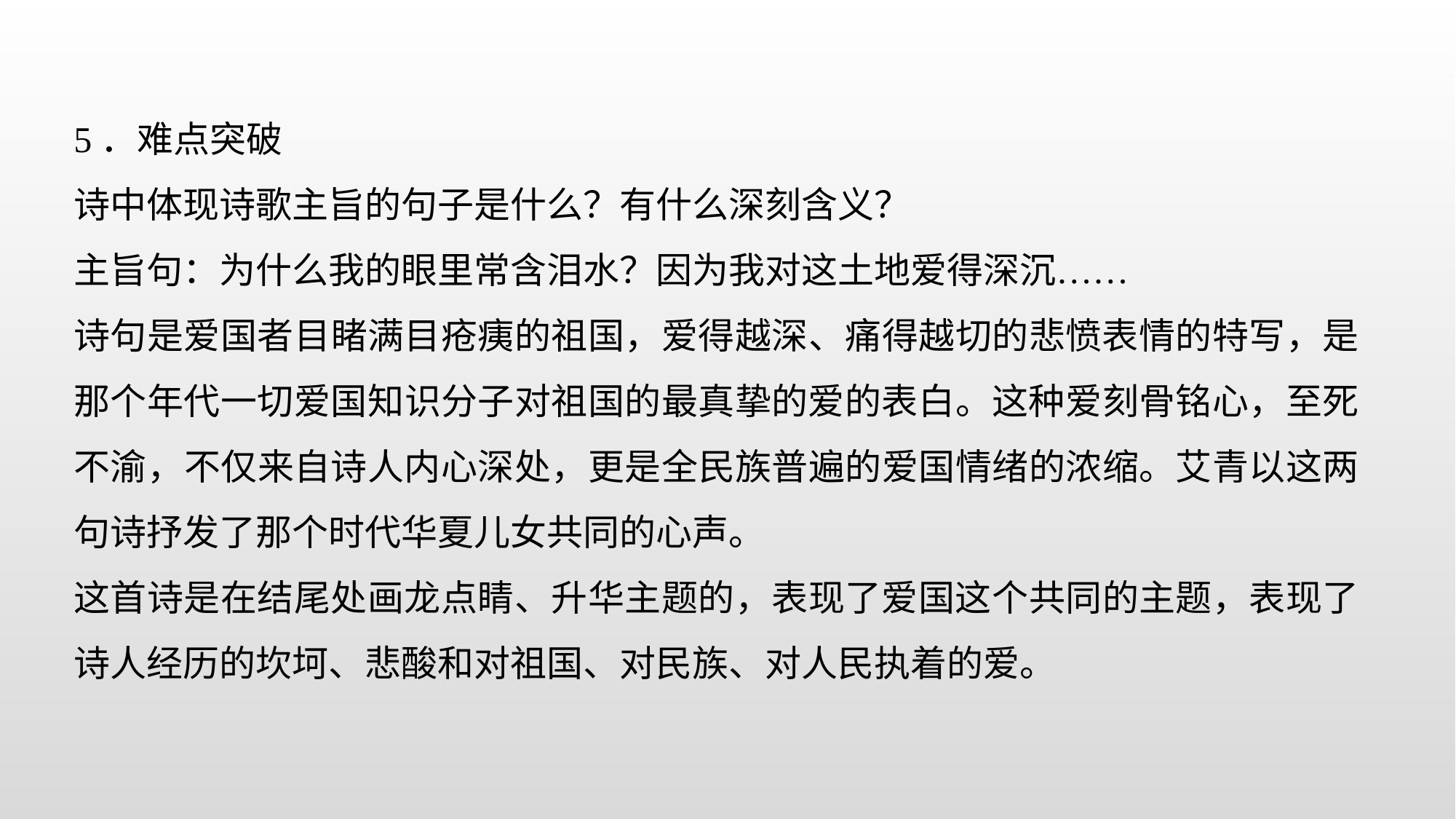

5．难点突破
诗中体现诗歌主旨的句子是什么？有什么深刻含义？
主旨句：为什么我的眼里常含泪水？因为我对这土地爱得深沉……
诗句是爱国者目睹满目疮痍的祖国，爱得越深、痛得越切的悲愤表情的特写，是那个年代一切爱国知识分子对祖国的最真挚的爱的表白。这种爱刻骨铭心，至死不渝，不仅来自诗人内心深处，更是全民族普遍的爱国情绪的浓缩。艾青以这两句诗抒发了那个时代华夏儿女共同的心声。
这首诗是在结尾处画龙点睛、升华主题的，表现了爱国这个共同的主题，表现了诗人经历的坎坷、悲酸和对祖国、对民族、对人民执着的爱。